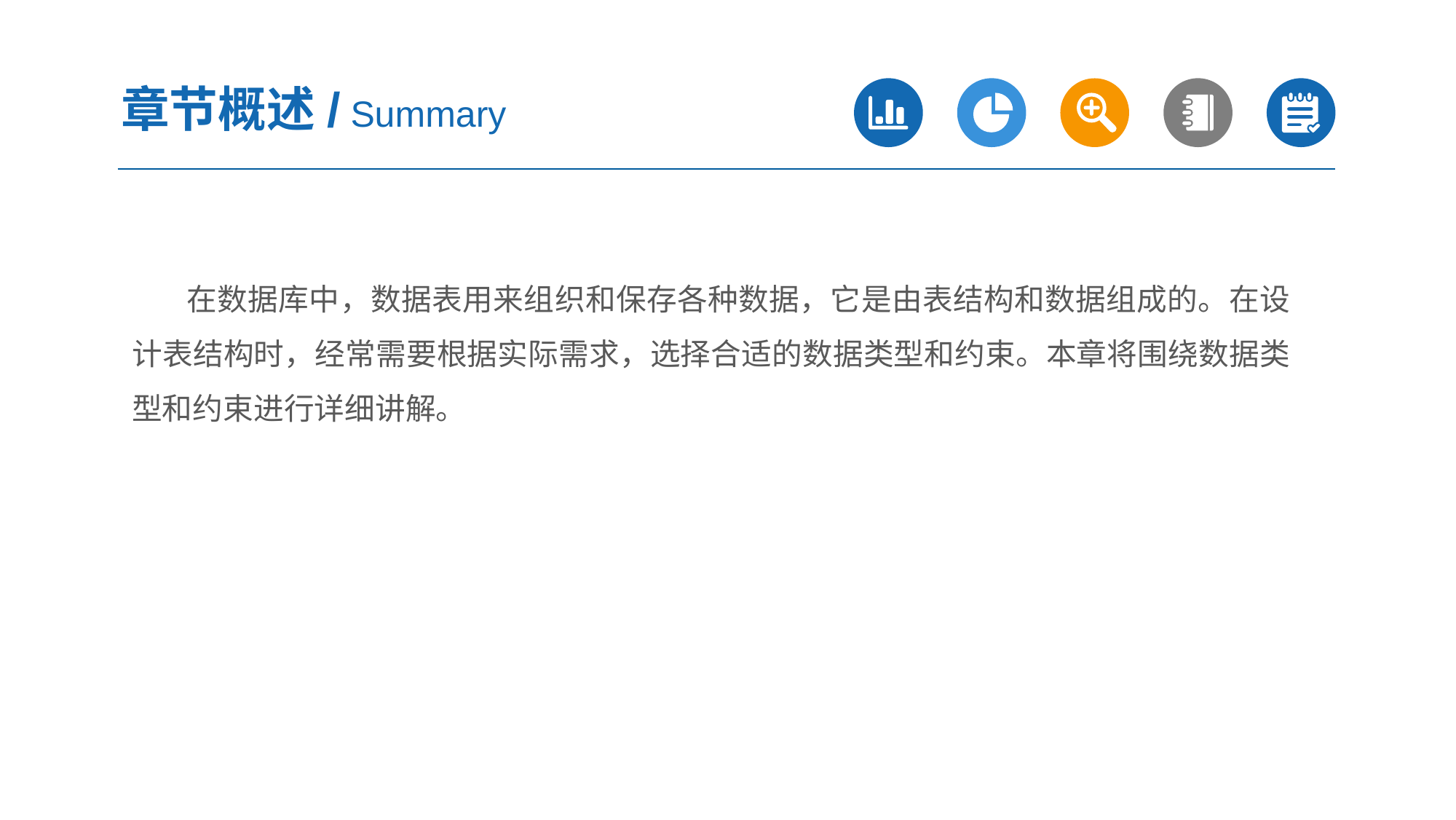

章节概述/ Summary
在数据库中，数据表用来组织和保存各种数据，它是由表结构和数据组成的。在设计表结构时，经常需要根据实际需求，选择合适的数据类型和约束。本章将围绕数据类型和约束进行详细讲解。